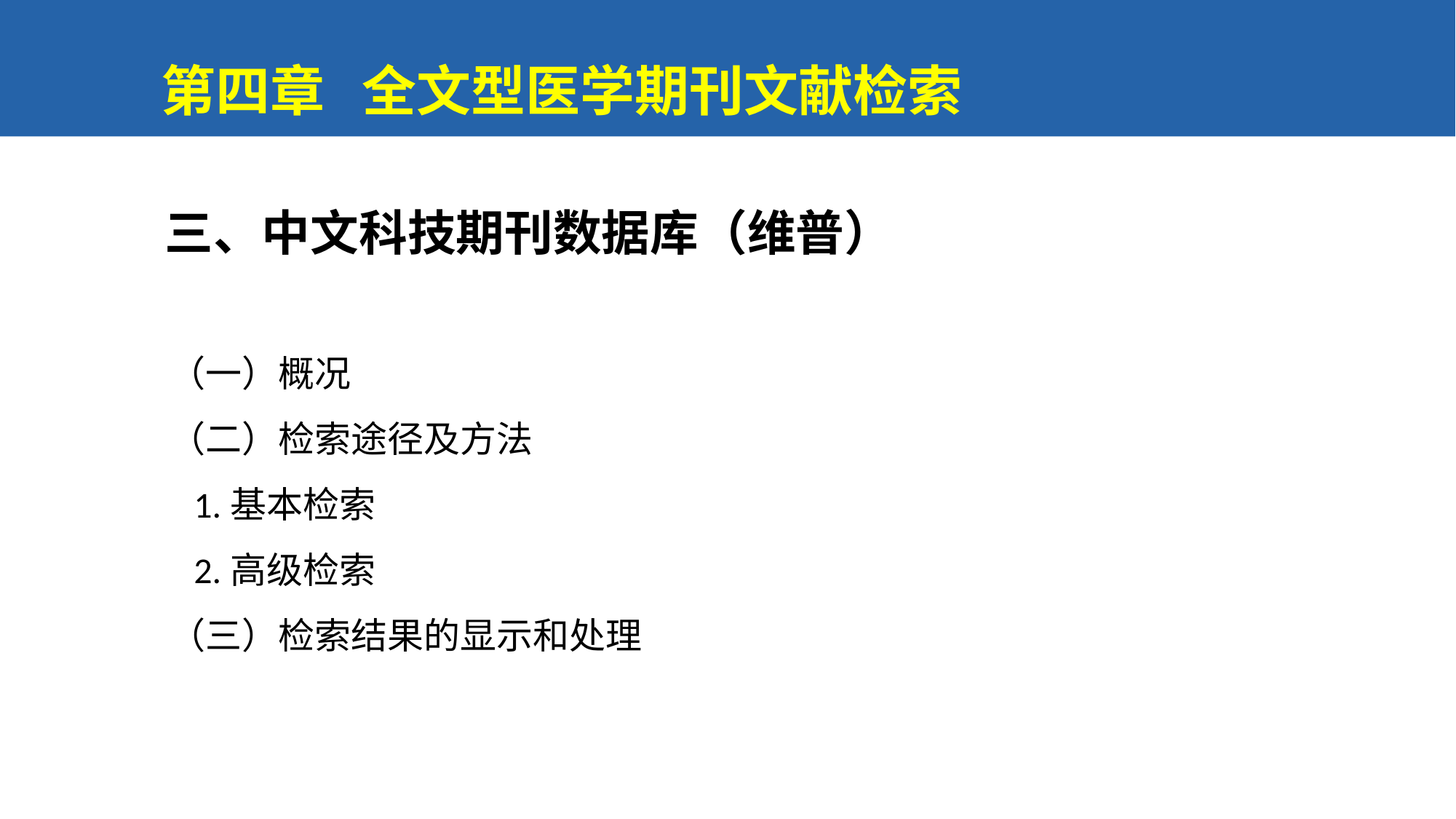

第四章   全文型医学期刊文献检索
三、中文科技期刊数据库（维普）
（一）概况
（二）检索途径及方法
   1.基本检索
   2.高级检索
（三）检索结果的显示和处理